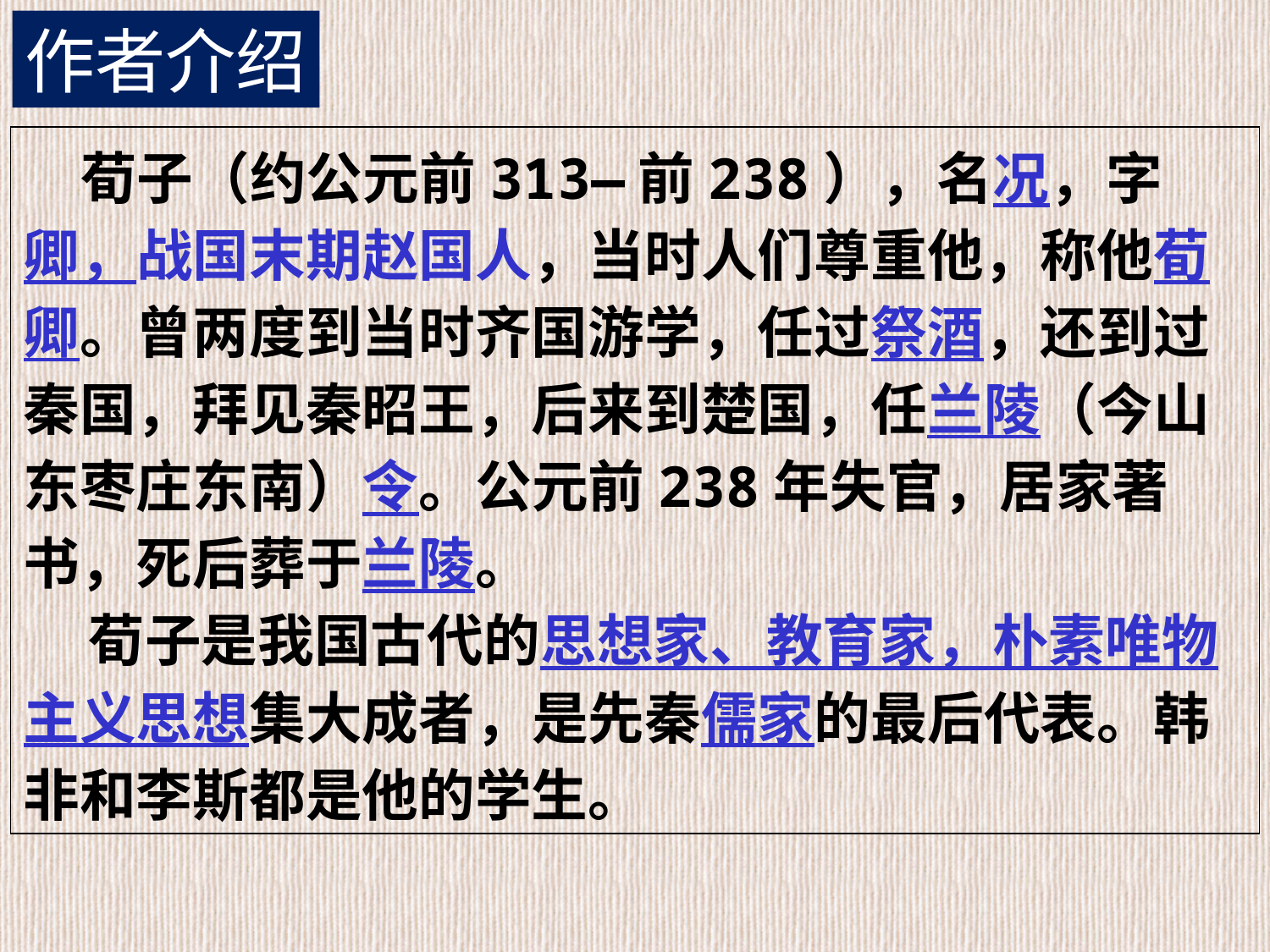

作者介绍
     荀子（约公元前313—前238），名况，字卿，战国末期赵国人，当时人们尊重他，称他荀卿。曾两度到当时齐国游学，任过祭酒，还到过秦国，拜见秦昭王，后来到楚国，任兰陵（今山东枣庄东南）令。公元前238年失官，居家著书，死后葬于兰陵。
    荀子是我国古代的思想家、教育家，朴素唯物主义思想集大成者，是先秦儒家的最后代表。韩非和李斯都是他的学生。